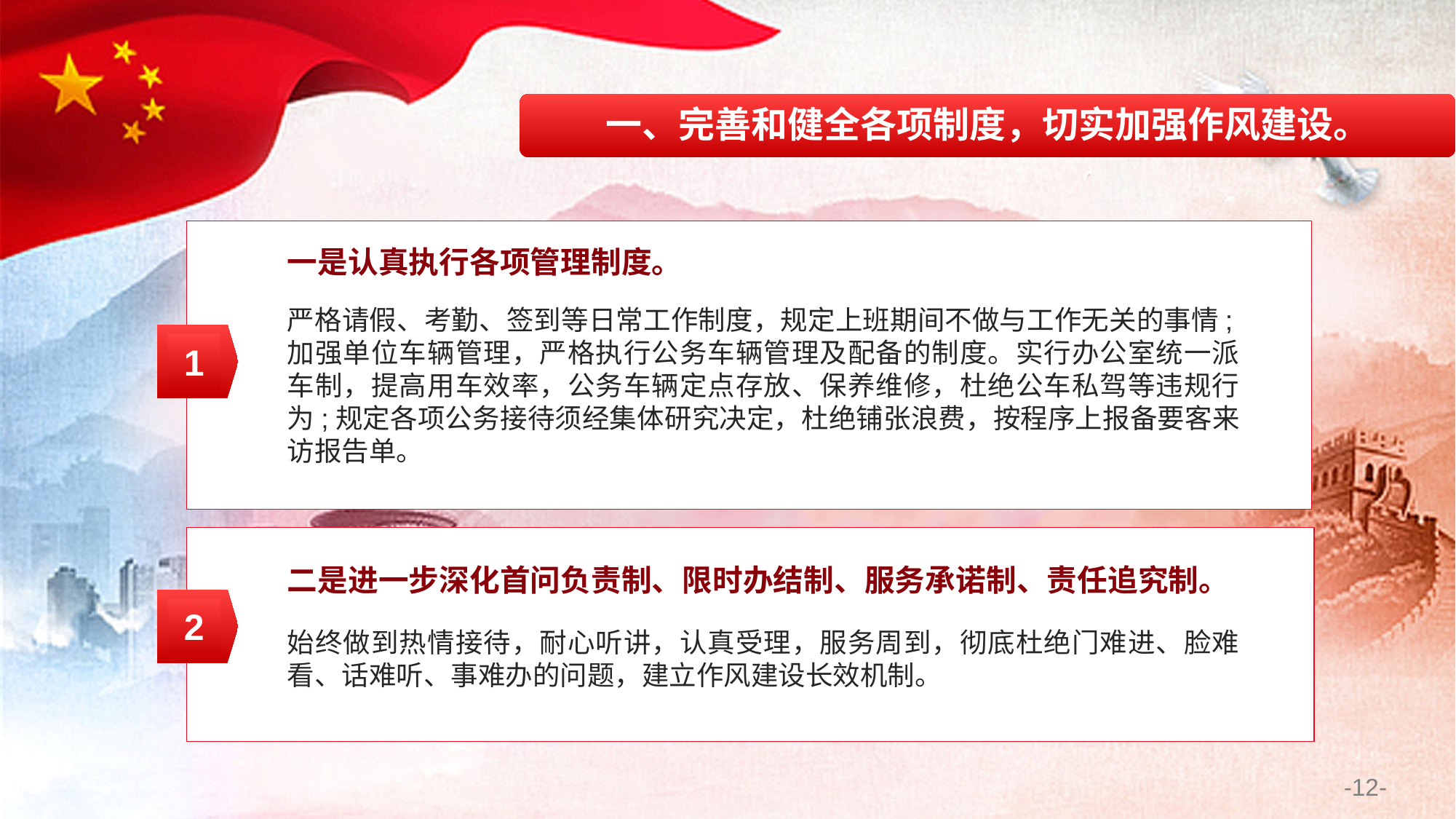

一、完善和健全各项制度，切实加强作风建设。

一是认真执行各项管理制度。
严格请假、考勤、签到等日常工作制度，规定上班期间不做与工作无关的事情;加强单位车辆管理，严格执行公务车辆管理及配备的制度。实行办公室统一派车制，提高用车效率，公务车辆定点存放、保养维修，杜绝公车私驾等违规行为;规定各项公务接待须经集体研究决定，杜绝铺张浪费，按程序上报备要客来访报告单。

1

二是进一步深化首问负责制、限时办结制、服务承诺制、责任追究制。

2
始终做到热情接待，耐心听讲，认真受理，服务周到，彻底杜绝门难进、脸难看、话难听、事难办的问题，建立作风建设长效机制。